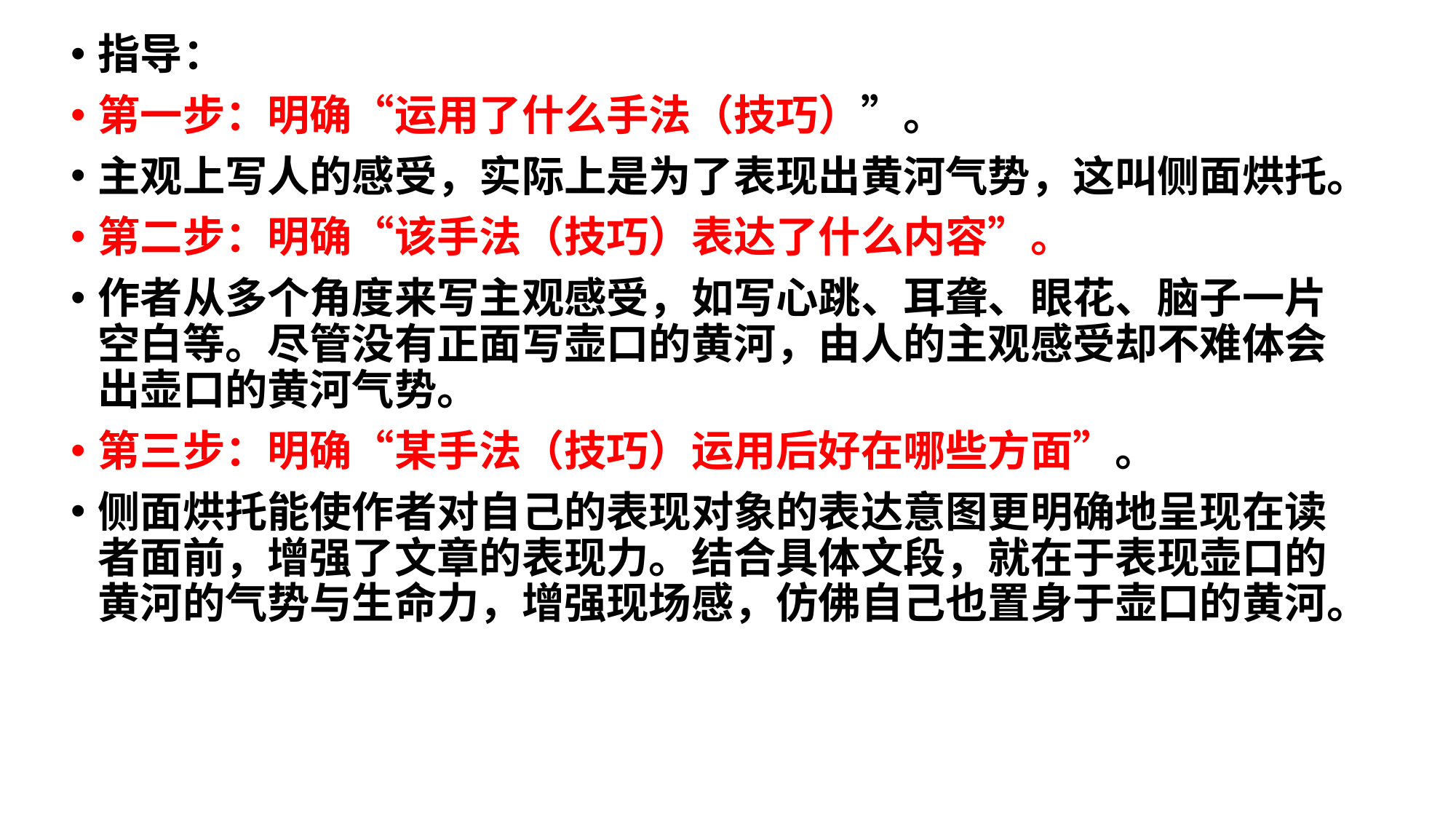

指导：
第一步：明确“运用了什么手法（技巧）”。
主观上写人的感受，实际上是为了表现出黄河气势，这叫侧面烘托。
第二步：明确“该手法（技巧）表达了什么内容”。
作者从多个角度来写主观感受，如写心跳、耳聋、眼花、脑子一片空白等。尽管没有正面写壶口的黄河，由人的主观感受却不难体会出壶口的黄河气势。
第三步：明确“某手法（技巧）运用后好在哪些方面”。
侧面烘托能使作者对自己的表现对象的表达意图更明确地呈现在读者面前，增强了文章的表现力。结合具体文段，就在于表现壶口的黄河的气势与生命力，增强现场感，仿佛自己也置身于壶口的黄河。